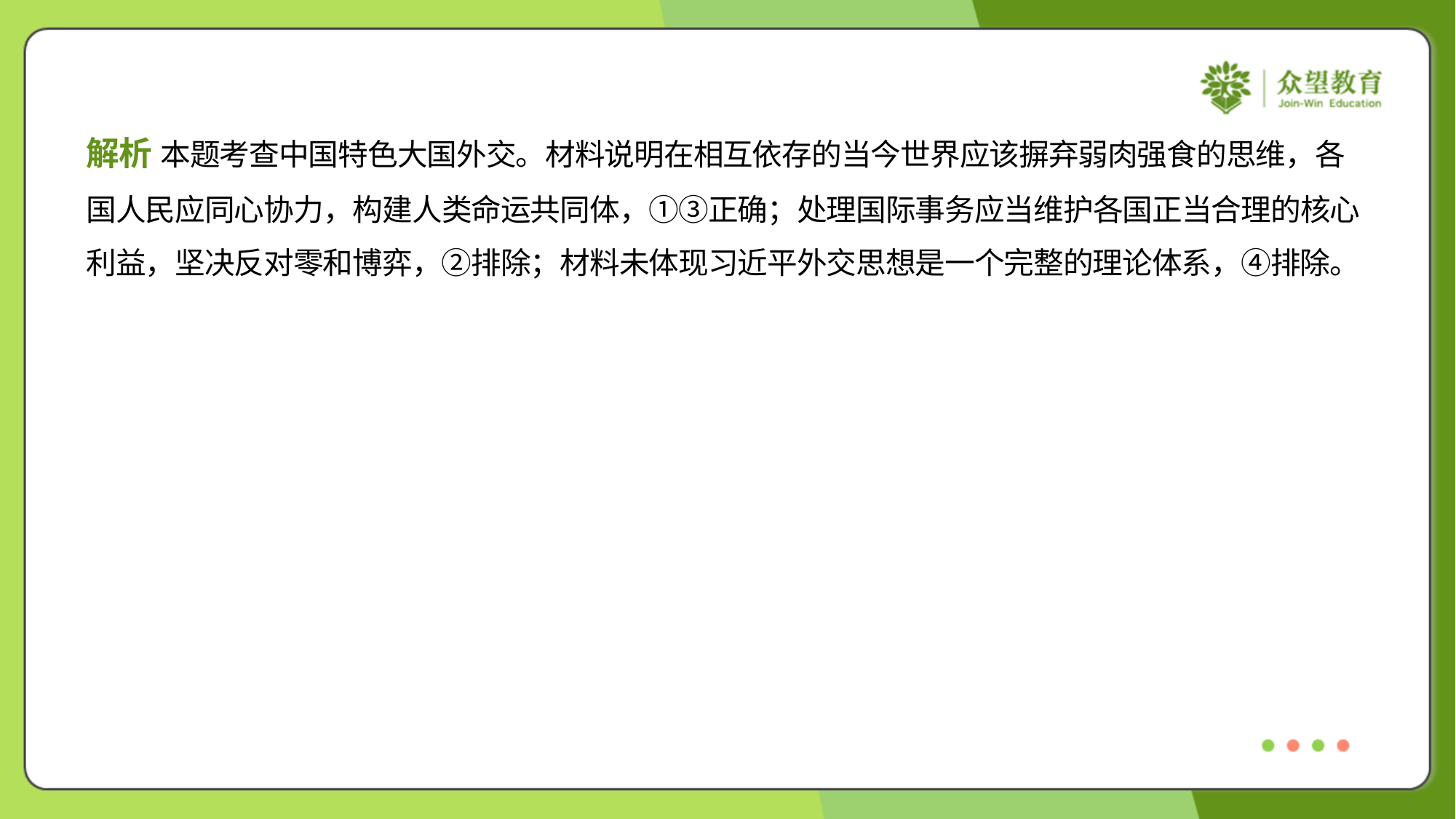

解析 本题考查中国特色大国外交。材料说明在相互依存的当今世界应该摒弃弱肉强食的思维，各
国人民应同心协力，构建人类命运共同体，①③正确；处理国际事务应当维护各国正当合理的核心
利益，坚决反对零和博弈，②排除；材料未体现习近平外交思想是一个完整的理论体系，④排除。